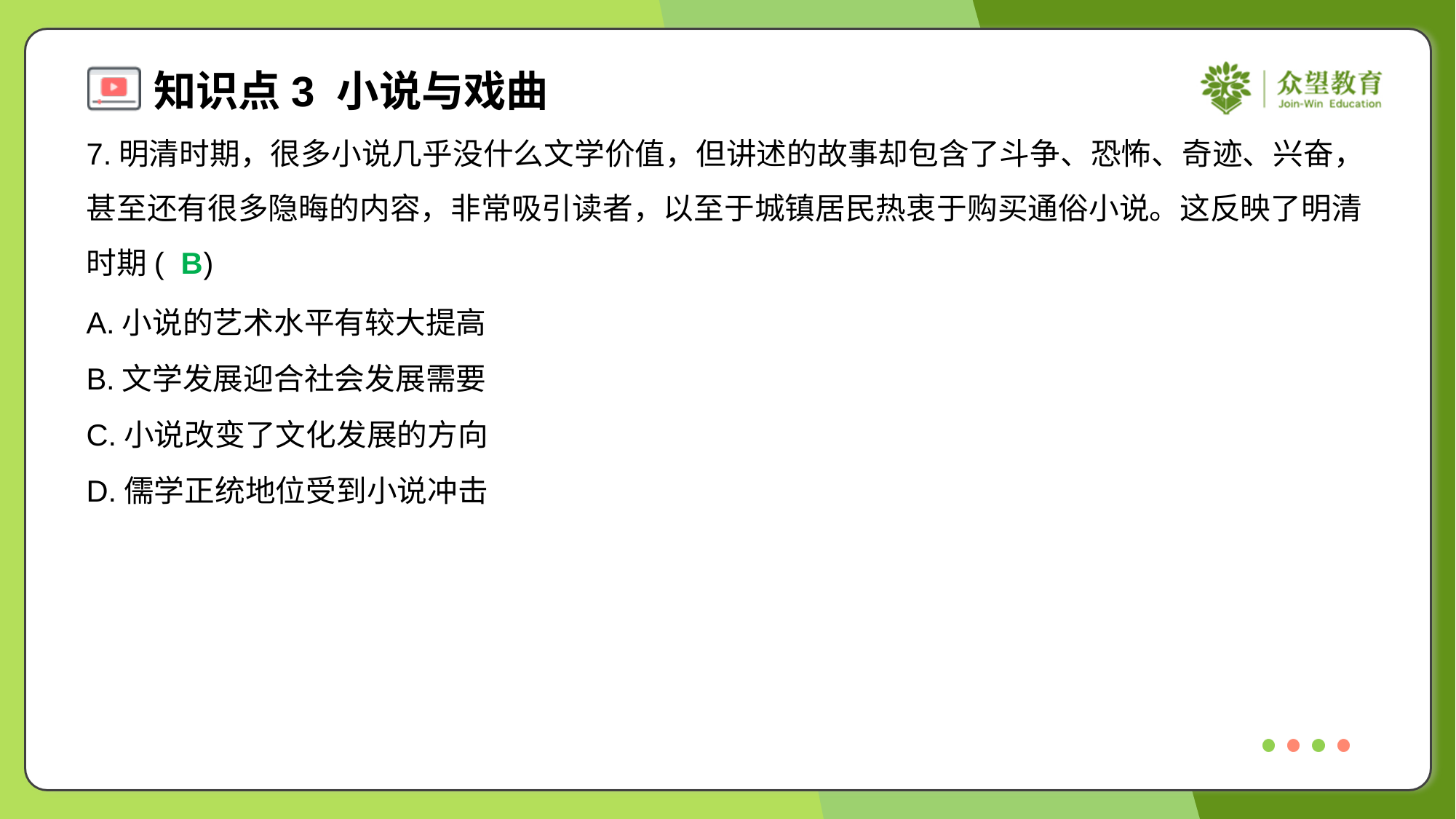

7.明清时期，很多小说几乎没什么文学价值，但讲述的故事却包含了斗争、恐怖、奇迹、兴奋，
甚至还有很多隐晦的内容，非常吸引读者，以至于城镇居民热衷于购买通俗小说。这反映了明清
时期(     )
B
A.小说的艺术水平有较大提高
B.文学发展迎合社会发展需要
C.小说改变了文化发展的方向
D.儒学正统地位受到小说冲击